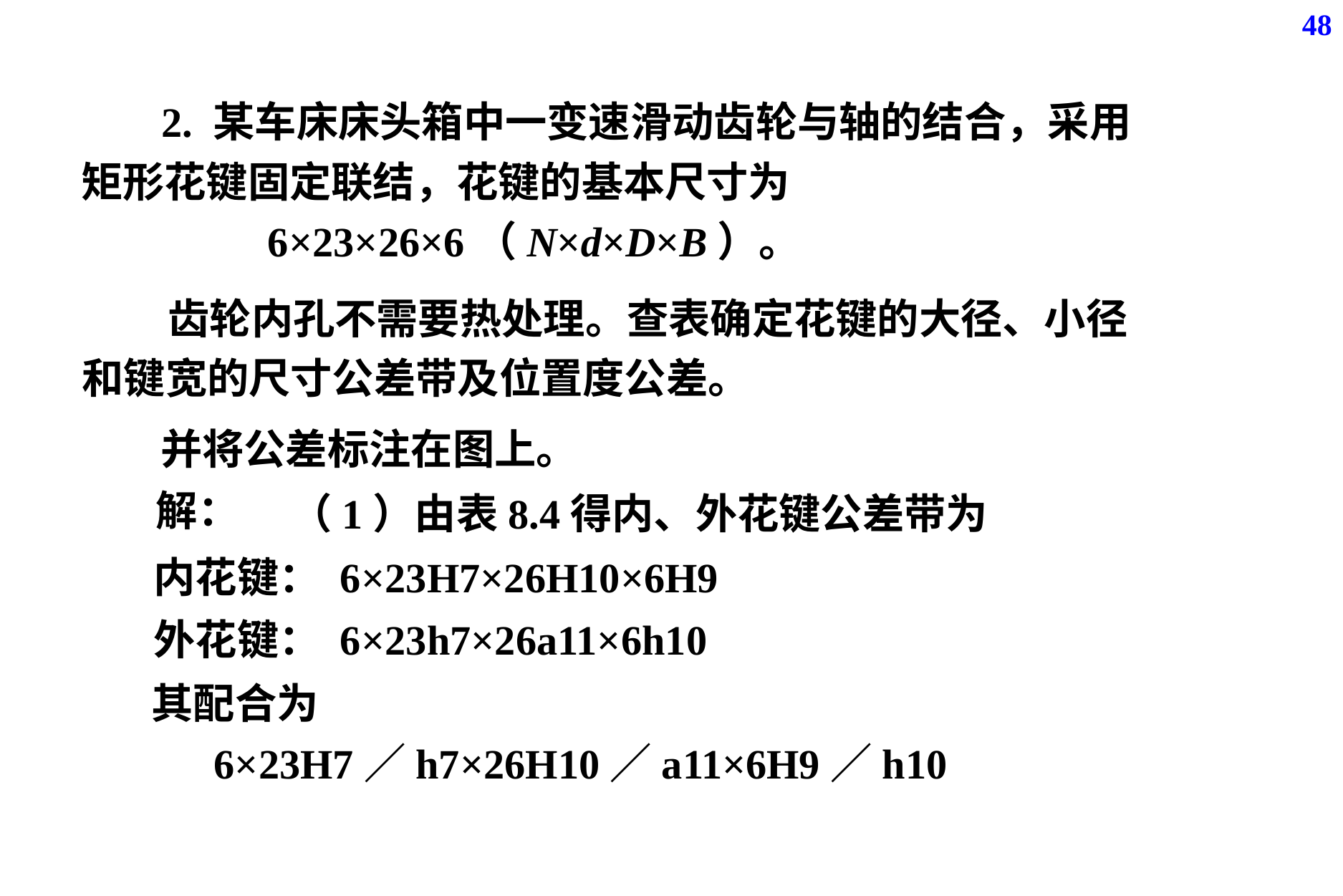

48
         2. 某车床床头箱中一变速滑动齿轮与轴的结合，采用矩形花键固定联结，花键的基本尺寸为
                  6×23×26×6（N×d×D×B）。
        齿轮内孔不需要热处理。查表确定花键的大径、小径和键宽的尺寸公差带及位置度公差。
并将公差标注在图上。
解：
（1）由表8.4得内、外花键公差带为
内花键： 6×23H7×26H10×6H9
外花键： 6×23h7×26a11×6h10
其配合为
      6×23H7／h7×26H10／a11×6H9／h10